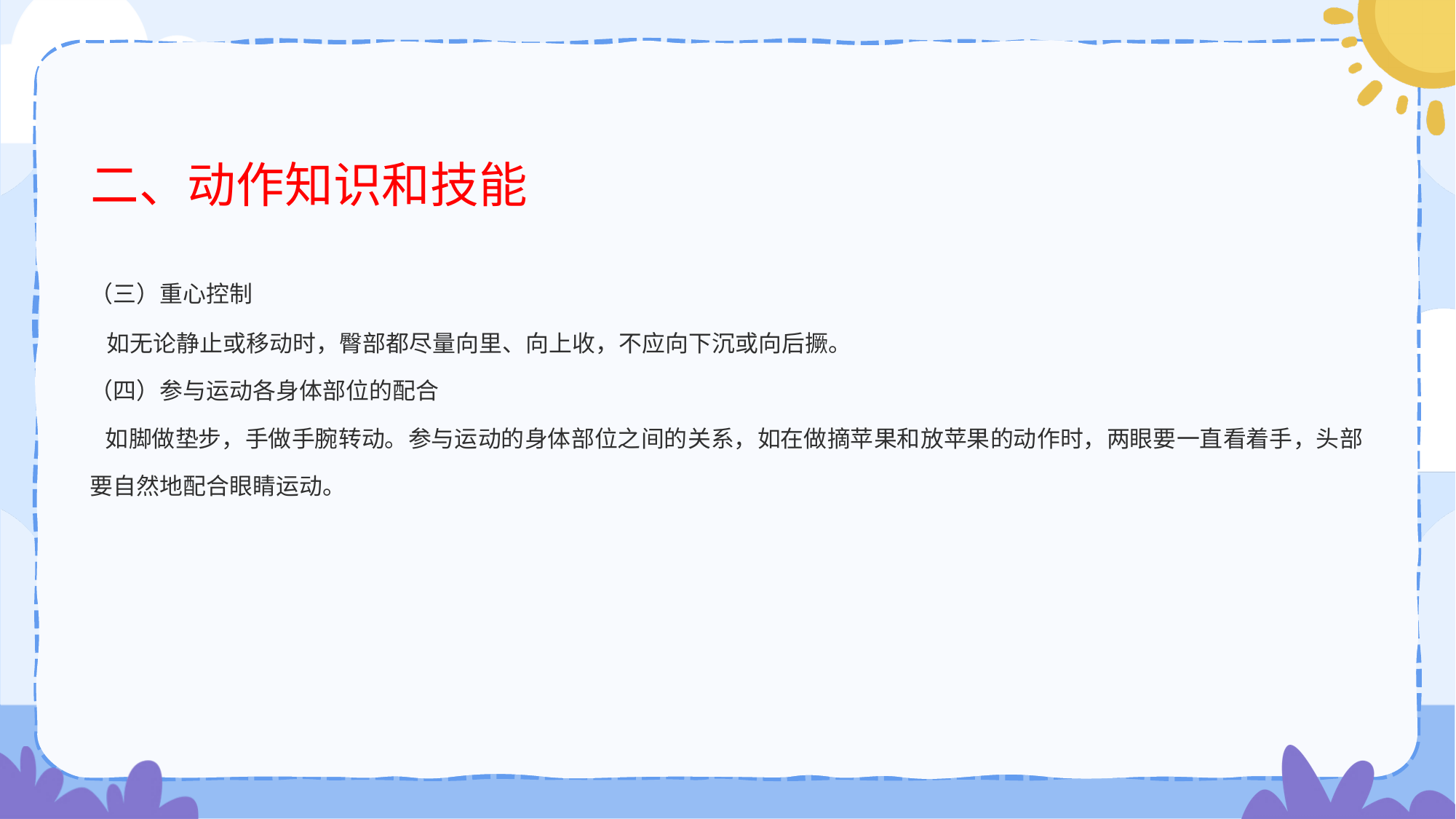

# 二、动作知识和技能
（三）重心控制
   如无论静止或移动时，臀部都尽量向里、向上收，不应向下沉或向后撅。
（四）参与运动各身体部位的配合
   如脚做垫步，手做手腕转动。参与运动的身体部位之间的关系，如在做摘苹果和放苹果的动作时，两眼要一直看着手，头部要自然地配合眼睛运动。